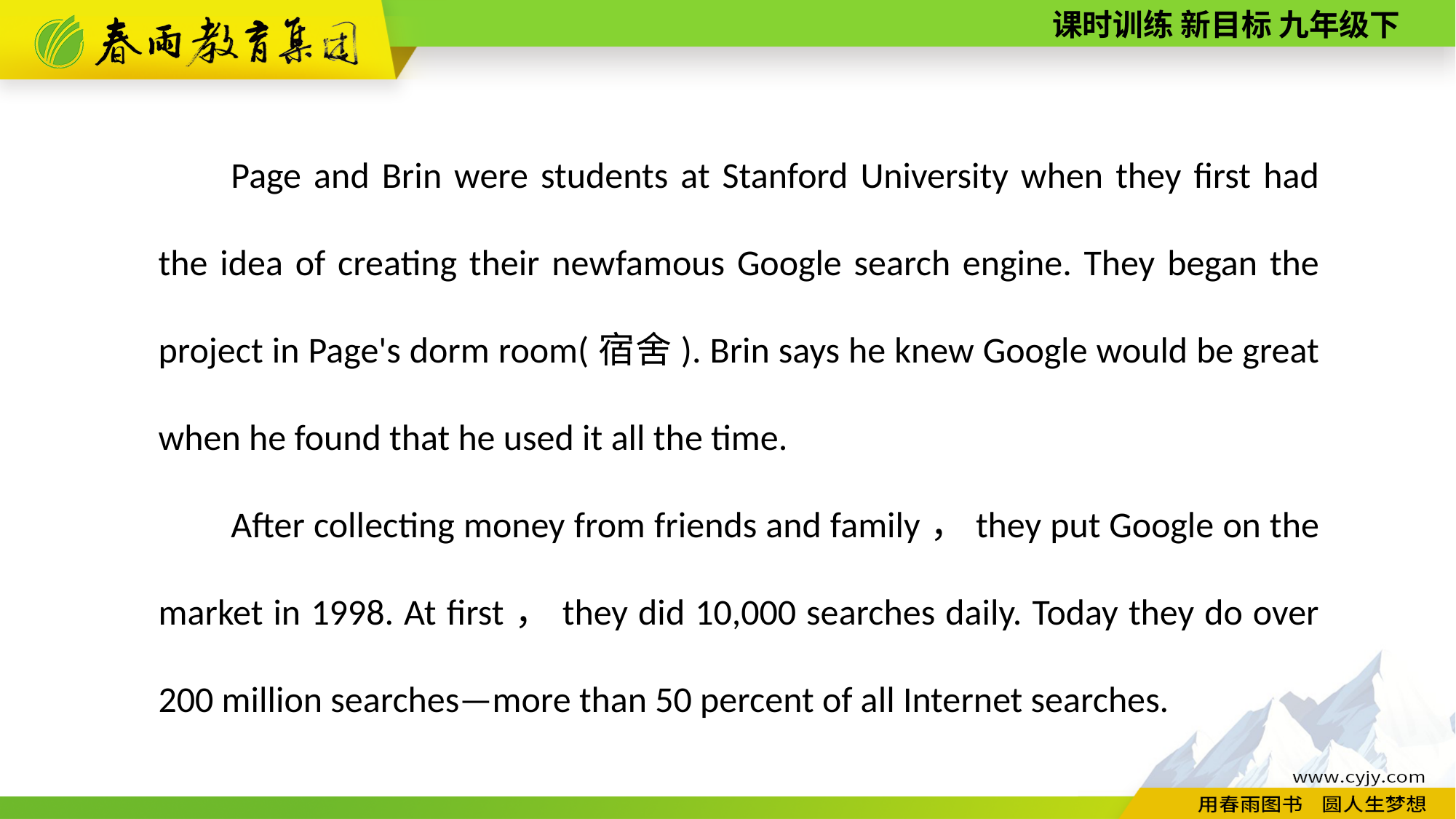

Page and Brin were students at Stanford University when they first had the idea of creating their new­famous Google search engine. They began the project in Page's dorm room(宿舍). Brin says he knew Google would be great when he found that he used it all the time.
After collecting money from friends and family，they put Google on the market in 1998. At first，they did 10,000 searches daily. Today they do over 200 million searches—more than 50 percent of all Internet searches.